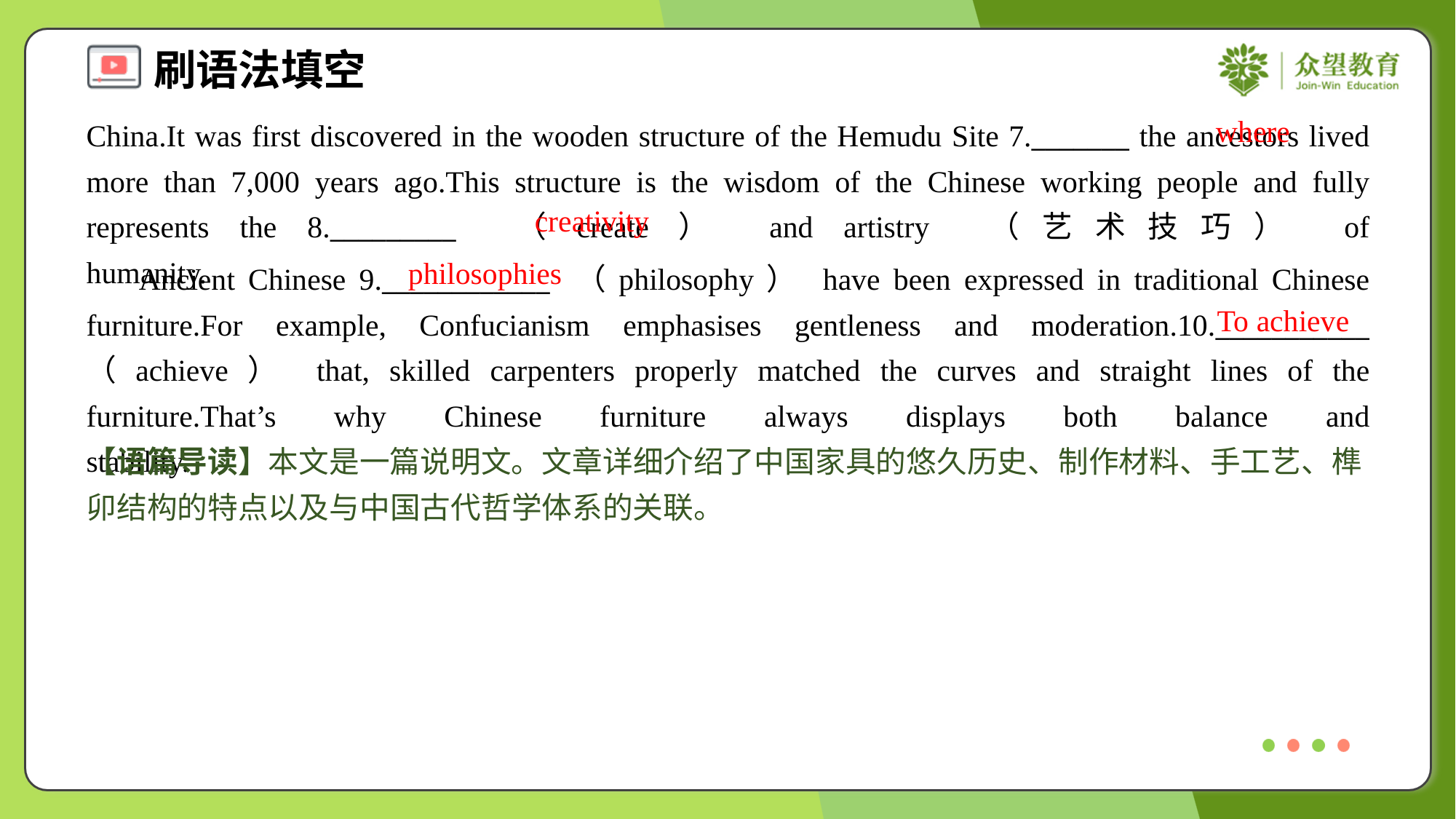

where
China.It was first discovered in the wooden structure of the Hemudu Site 7._______ the ancestors lived more than 7,000 years ago.This structure is the wisdom of the Chinese working people and fully represents the 8._________ （create） and artistry （艺术技巧） of humanity.#4
creativity
philosophies
    Ancient Chinese 9.____________ （philosophy） have been expressed in traditional Chinese furniture.For example, Confucianism emphasises gentleness and moderation.10.___________ （achieve） that, skilled carpenters properly matched the curves and straight lines of the furniture.That’s why Chinese furniture always displays both balance and stability.#5
To achieve
【语篇导读】本文是一篇说明文。文章详细介绍了中国家具的悠久历史、制作材料、手工艺、榫卯结构的特点以及与中国古代哲学体系的关联。